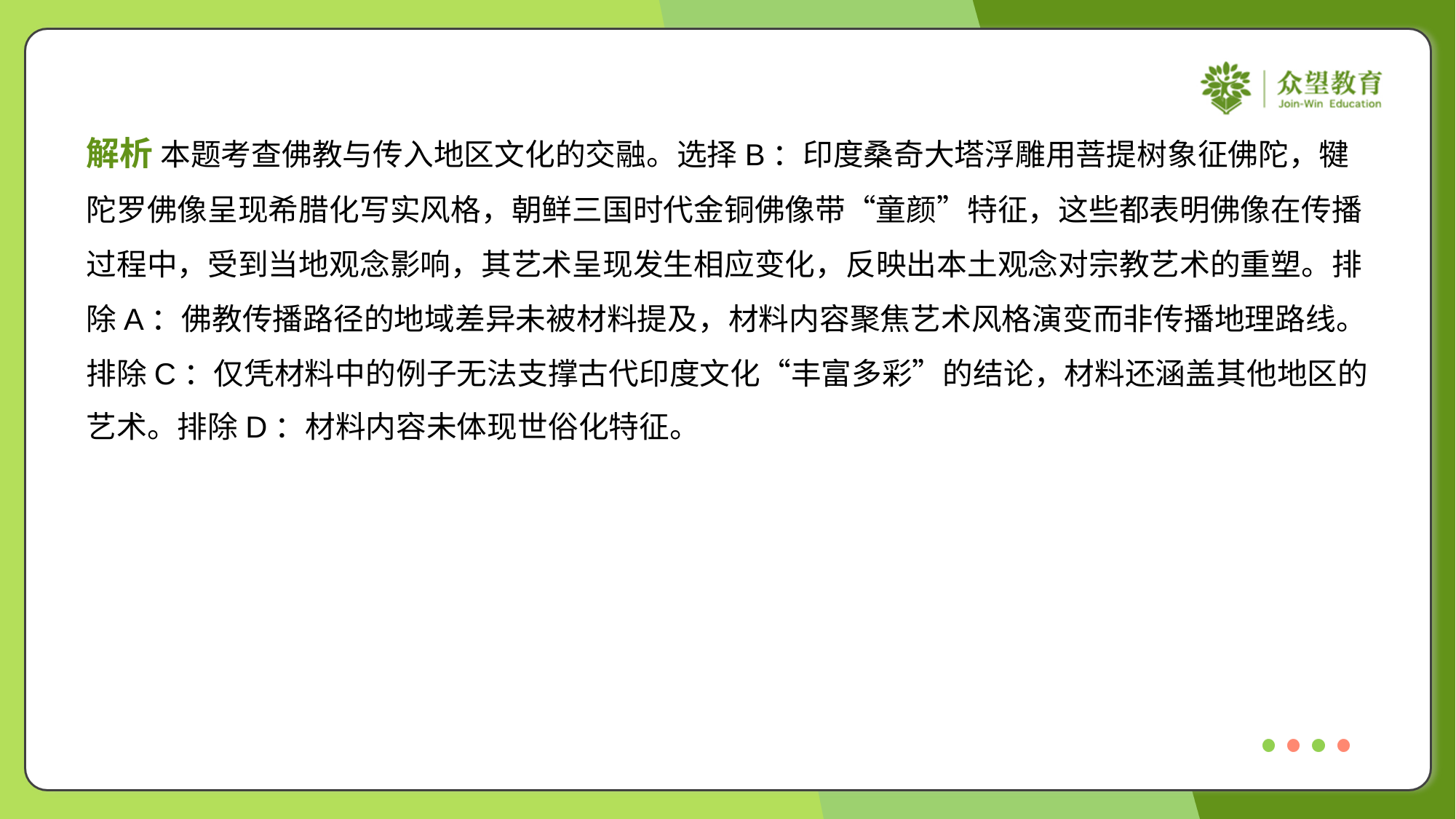

解析 本题考查佛教与传入地区文化的交融。选择B：印度桑奇大塔浮雕用菩提树象征佛陀，犍
陀罗佛像呈现希腊化写实风格，朝鲜三国时代金铜佛像带“童颜”特征，这些都表明佛像在传播
过程中，受到当地观念影响，其艺术呈现发生相应变化，反映出本土观念对宗教艺术的重塑。排
除A：佛教传播路径的地域差异未被材料提及，材料内容聚焦艺术风格演变而非传播地理路线。
排除C：仅凭材料中的例子无法支撑古代印度文化“丰富多彩”的结论，材料还涵盖其他地区的
艺术。排除D：材料内容未体现世俗化特征。